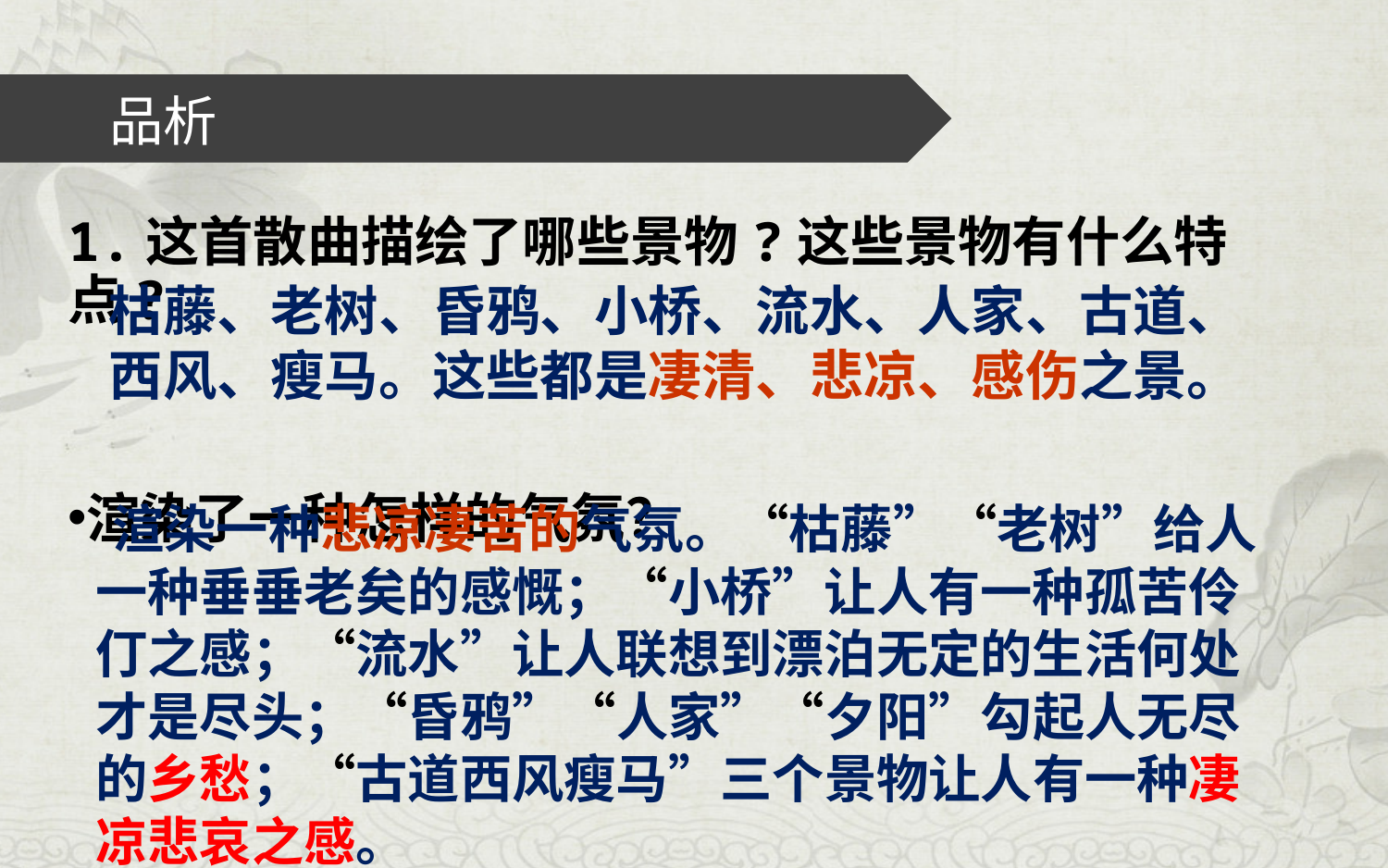

# 品析
1.这首散曲描绘了哪些景物?这些景物有什么特点?

渲染了一种怎样的气氛？
枯藤、老树、昏鸦、小桥、流水、人家、古道、西风、瘦马。这些都是凄清、悲凉、感伤之景。
     渲染一种悲凉凄苦的气氛。“枯藤”“老树”给人一种垂垂老矣的感慨；“小桥”让人有一种孤苦伶仃之感；“流水”让人联想到漂泊无定的生活何处才是尽头；“昏鸦”“人家”“夕阳”勾起人无尽的乡愁；“古道西风瘦马”三个景物让人有一种凄凉悲哀之感。